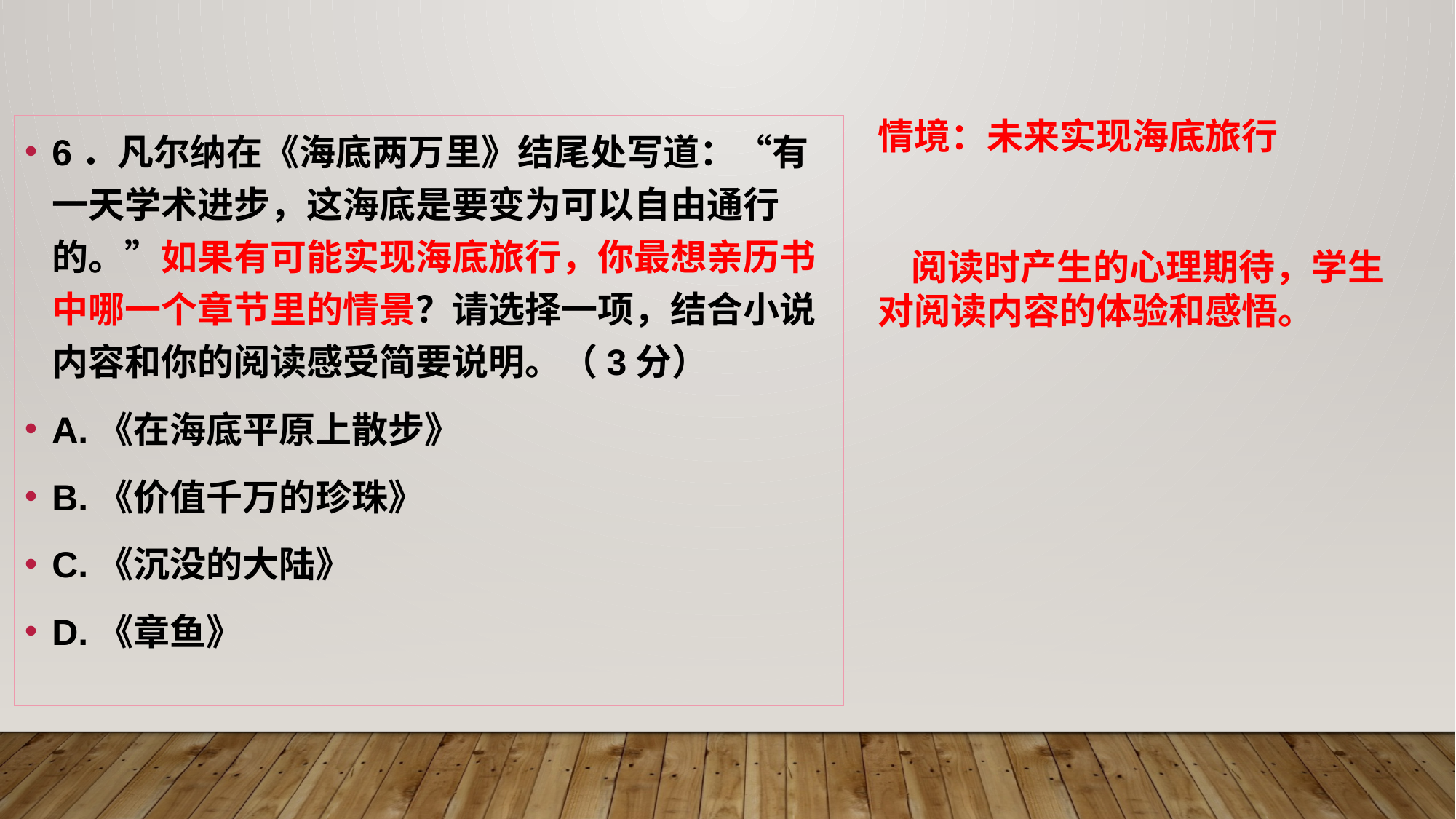

情境：未来实现海底旅行

   阅读时产生的心理期待，学生对阅读内容的体验和感悟。

6．凡尔纳在《海底两万里》结尾处写道：“有一天学术进步，这海底是要变为可以自由通行的。”如果有可能实现海底旅行，你最想亲历书中哪一个章节里的情景？请选择一项，结合小说内容和你的阅读感受简要说明。（3分）
A.《在海底平原上散步》
B.《价值千万的珍珠》
C.《沉没的大陆》
D.《章鱼》